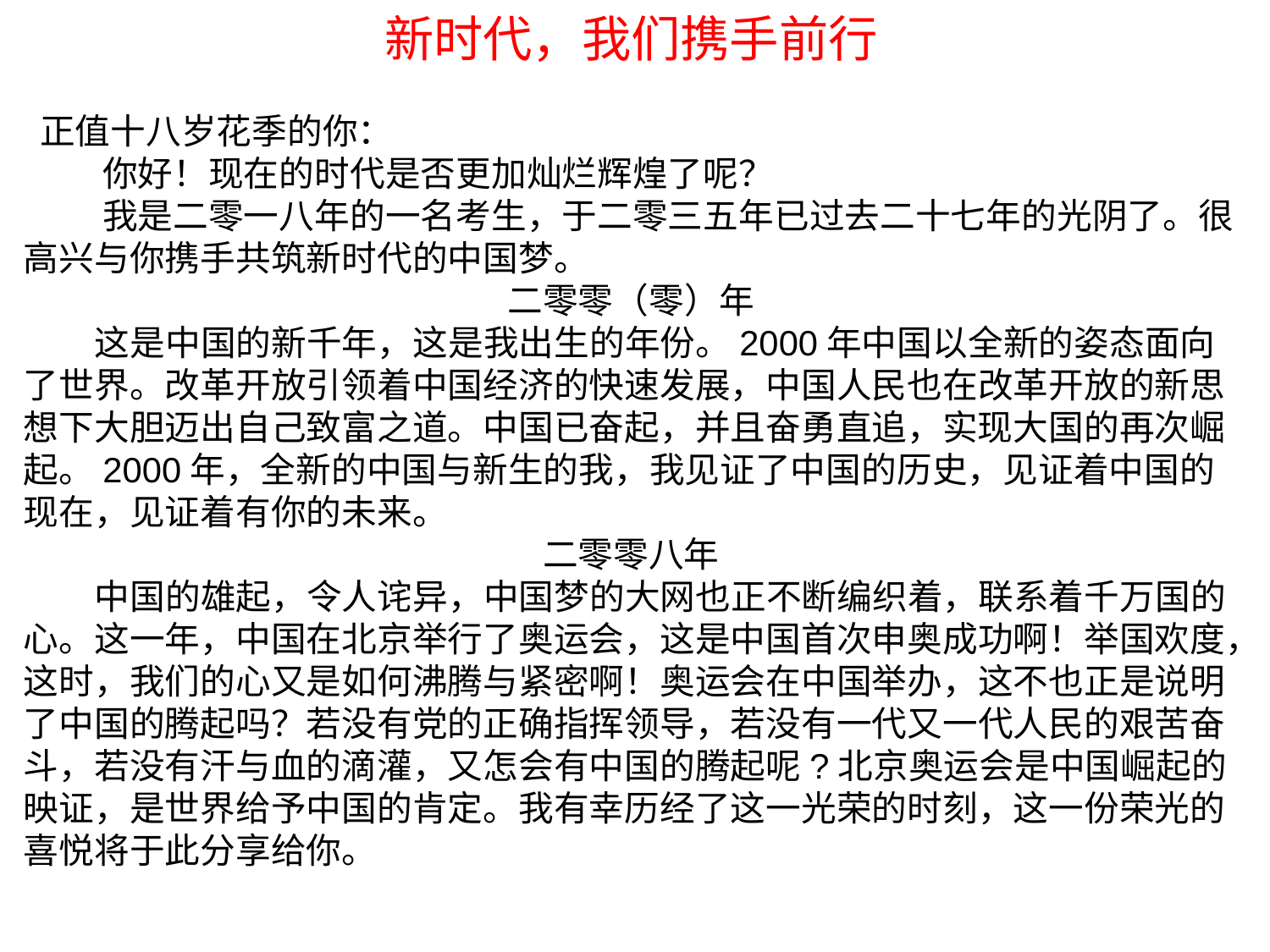

新时代，我们携手前行

 正值十八岁花季的你：
         你好！现在的时代是否更加灿烂辉煌了呢？
         我是二零一八年的一名考生，于二零三五年已过去二十七年的光阴了。很高兴与你携手共筑新时代的中国梦。
二零零（零）年
        这是中国的新千年，这是我出生的年份。2000年中国以全新的姿态面向了世界。改革开放引领着中国经济的快速发展，中国人民也在改革开放的新思想下大胆迈出自己致富之道。中国已奋起，并且奋勇直追，实现大国的再次崛起。2000年，全新的中国与新生的我，我见证了中国的历史，见证着中国的现在，见证着有你的未来。
二零零八年
        中国的雄起，令人诧异，中国梦的大网也正不断编织着，联系着千万国的心。这一年，中国在北京举行了奥运会，这是中国首次申奥成功啊！举国欢度，这时，我们的心又是如何沸腾与紧密啊！奥运会在中国举办，这不也正是说明了中国的腾起吗？若没有党的正确指挥领导，若没有一代又一代人民的艰苦奋斗，若没有汗与血的滴灌，又怎会有中国的腾起呢?北京奥运会是中国崛起的映证，是世界给予中国的肯定。我有幸历经了这一光荣的时刻，这一份荣光的喜悦将于此分享给你。